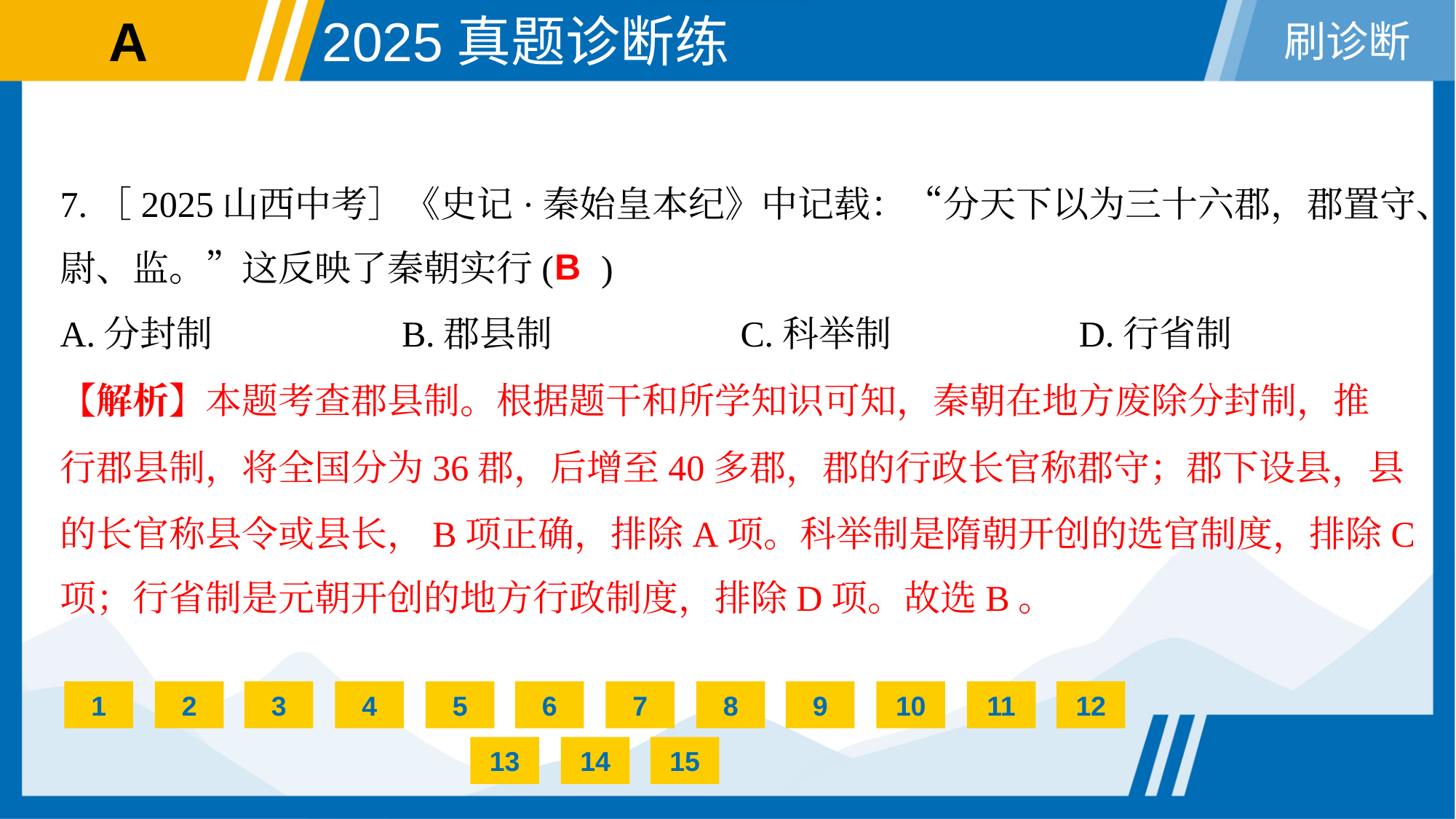

7.［2025山西中考］《史记·秦始皇本纪》中记载：“分天下以为三十六郡，郡置守、
尉、监。”这反映了秦朝实行(     )
B
A.分封制	B.郡县制	C.科举制	D.行省制
【解析】本题考查郡县制。根据题干和所学知识可知，秦朝在地方废除分封制，推
行郡县制，将全国分为36郡，后增至40多郡，郡的行政长官称郡守；郡下设县，县
的长官称县令或县长，B项正确，排除A项。科举制是隋朝开创的选官制度，排除C
项；行省制是元朝开创的地方行政制度，排除D项。故选B。